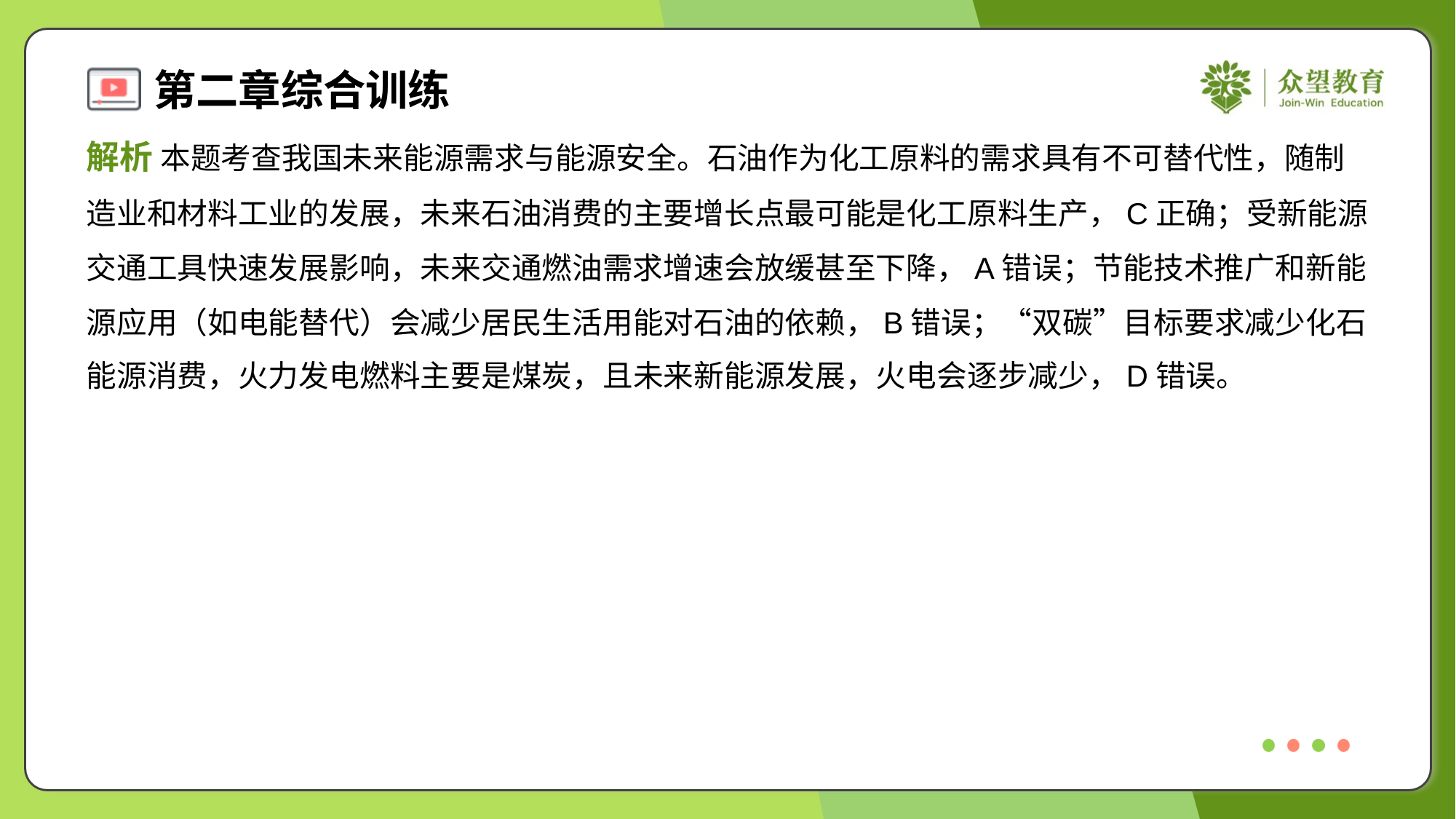

解析 本题考查我国未来能源需求与能源安全。石油作为化工原料的需求具有不可替代性，随制
造业和材料工业的发展，未来石油消费的主要增长点最可能是化工原料生产，C正确；受新能源
交通工具快速发展影响，未来交通燃油需求增速会放缓甚至下降，A错误；节能技术推广和新能
源应用（如电能替代）会减少居民生活用能对石油的依赖，B错误；“双碳”目标要求减少化石
能源消费，火力发电燃料主要是煤炭，且未来新能源发展，火电会逐步减少，D错误。